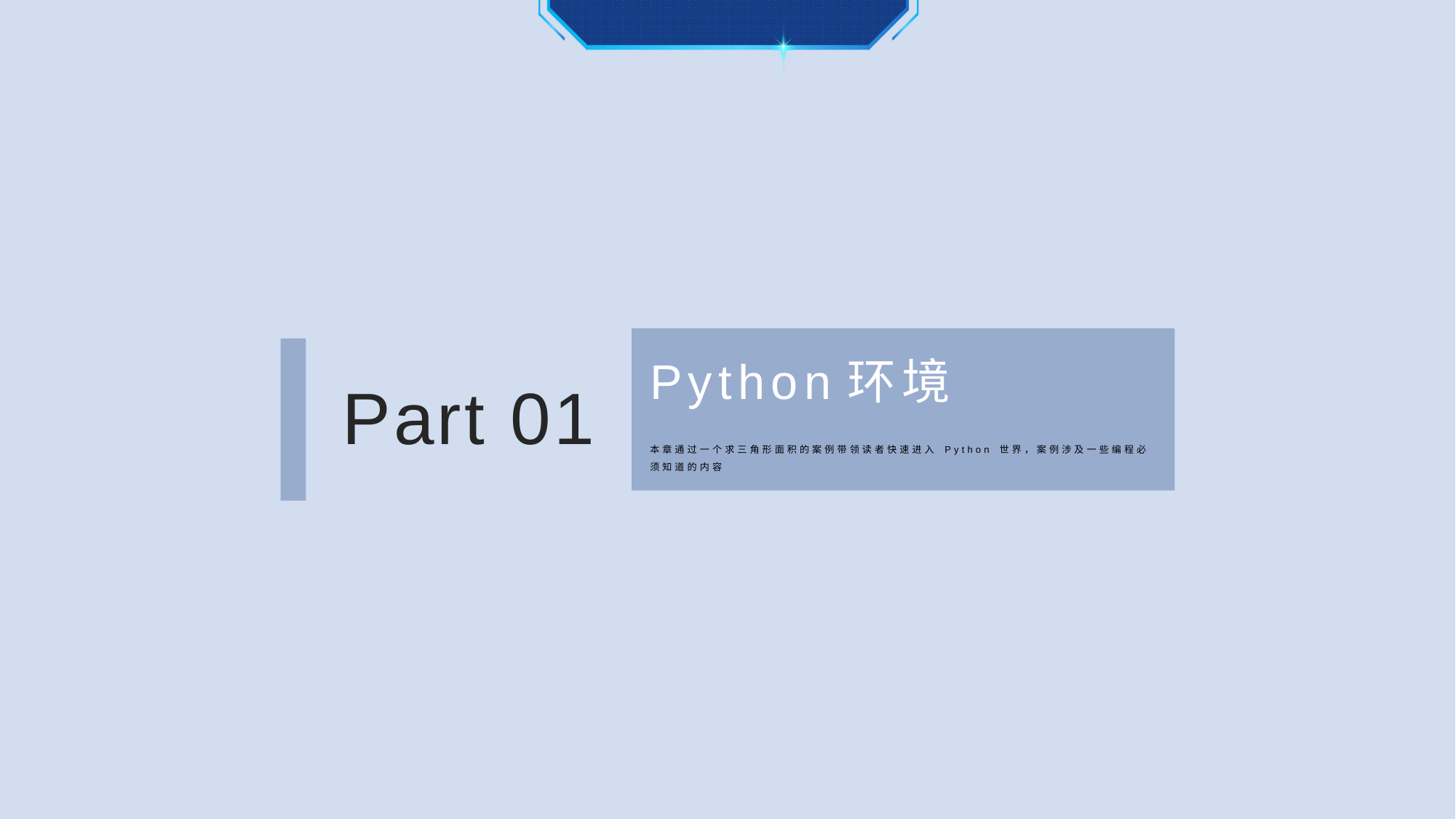

Python环境
Part 01

本章通过一个求三角形面积的案例带领读者快速进入 Python 世界，案例涉及一些编程必
须知道的内容